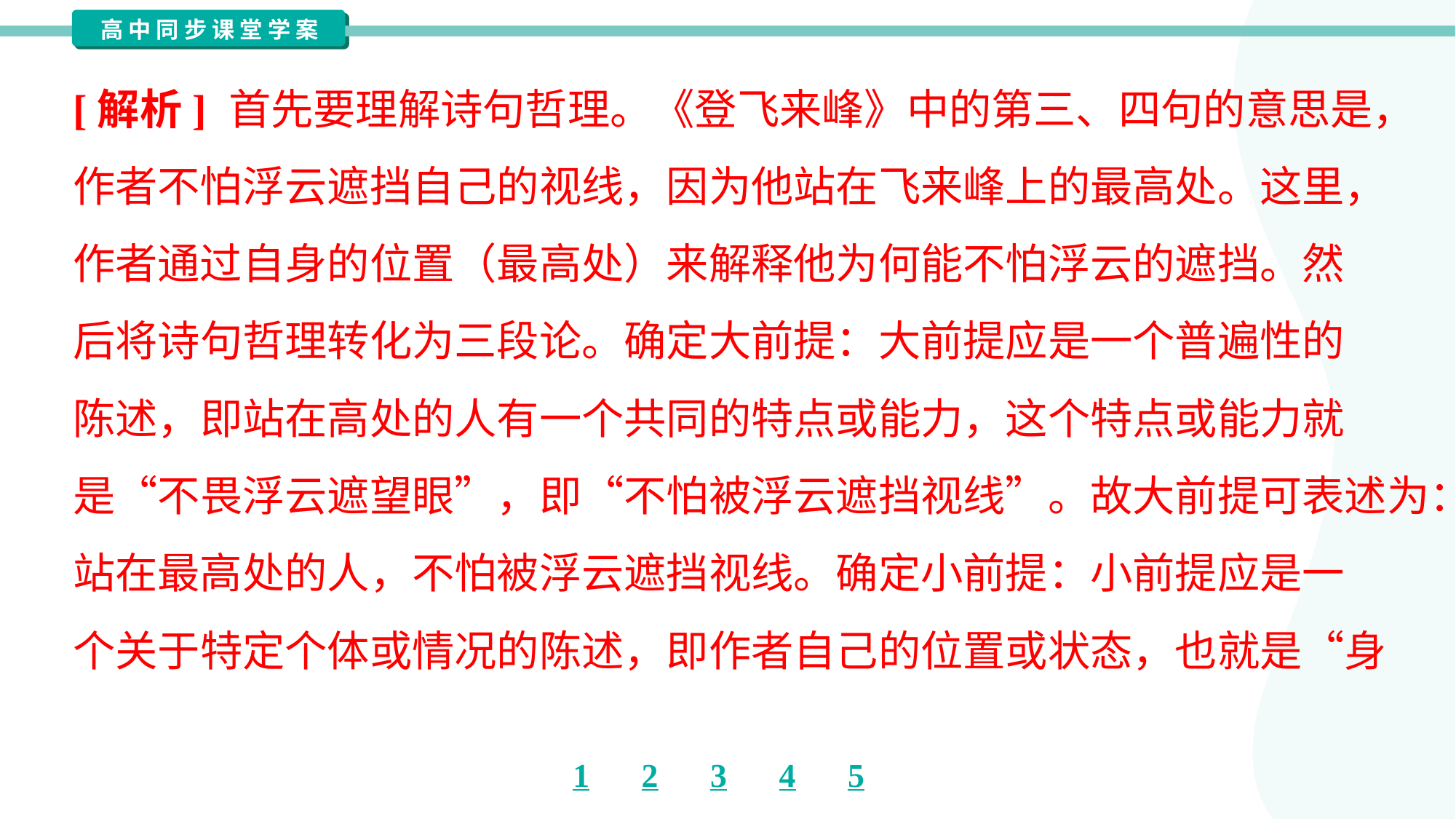

[解析] 首先要理解诗句哲理。《登飞来峰》中的第三、四句的意思是，
作者不怕浮云遮挡自己的视线，因为他站在飞来峰上的最高处。这里，
作者通过自身的位置（最高处）来解释他为何能不怕浮云的遮挡。然
后将诗句哲理转化为三段论。确定大前提：大前提应是一个普遍性的
陈述，即站在高处的人有一个共同的特点或能力，这个特点或能力就
是“不畏浮云遮望眼”，即“不怕被浮云遮挡视线”。故大前提可表述为：
站在最高处的人，不怕被浮云遮挡视线。确定小前提：小前提应是一
个关于特定个体或情况的陈述，即作者自己的位置或状态，也就是“身